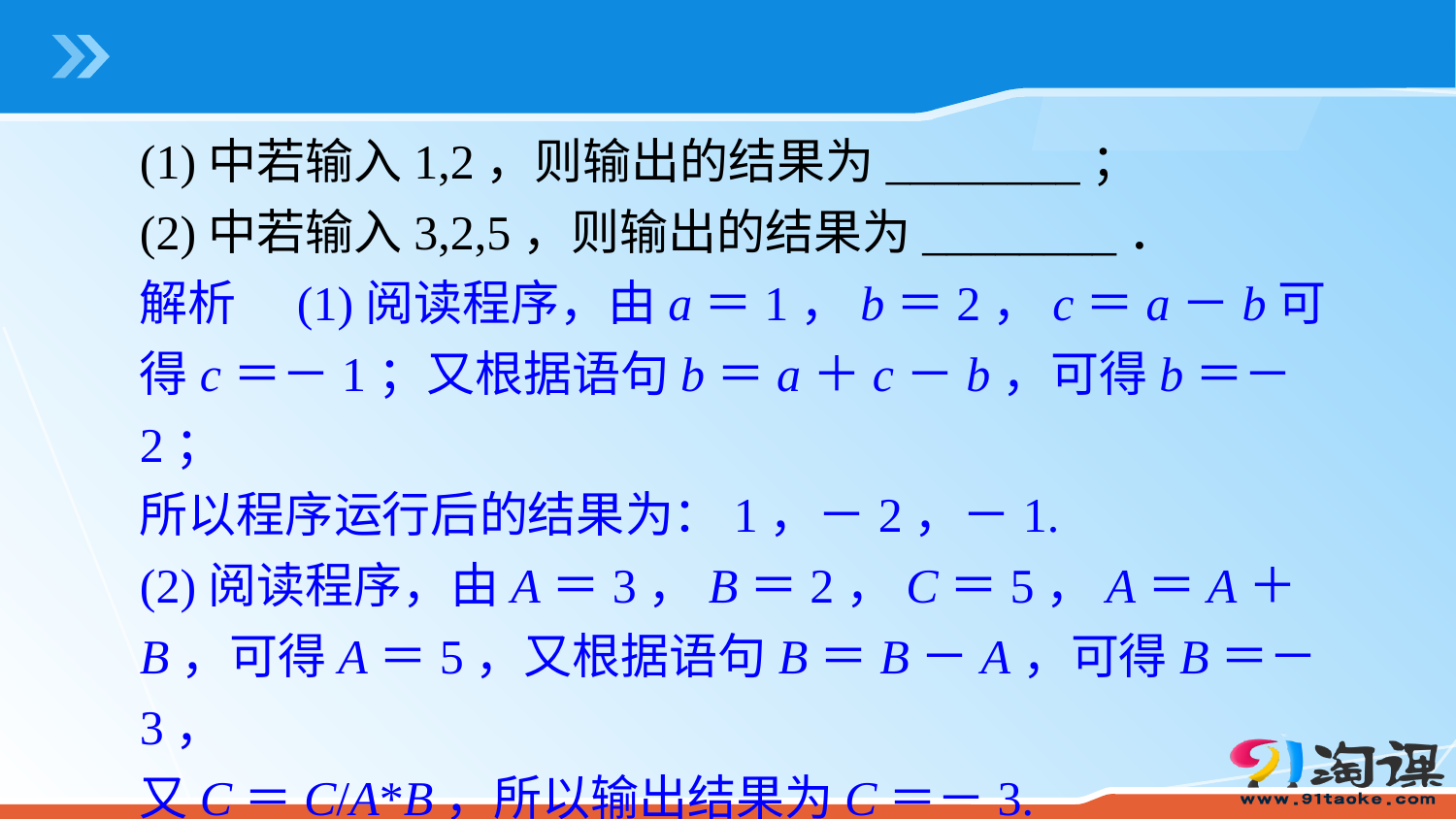

(1)中若输入1,2，则输出的结果为________；
(2)中若输入3,2,5，则输出的结果为________．
解析　(1)阅读程序，由a＝1，b＝2，c＝a－b可得c＝－1；又根据语句b＝a＋c－b，可得b＝－2；
所以程序运行后的结果为：1，－2，－1.
(2)阅读程序，由A＝3，B＝2，C＝5，A＝A＋B，可得A＝5，又根据语句B＝B－A，可得B＝－3，
又C＝C/A*B，所以输出结果为C＝－3.
答案　(1)1，－2，－1　(2)－3